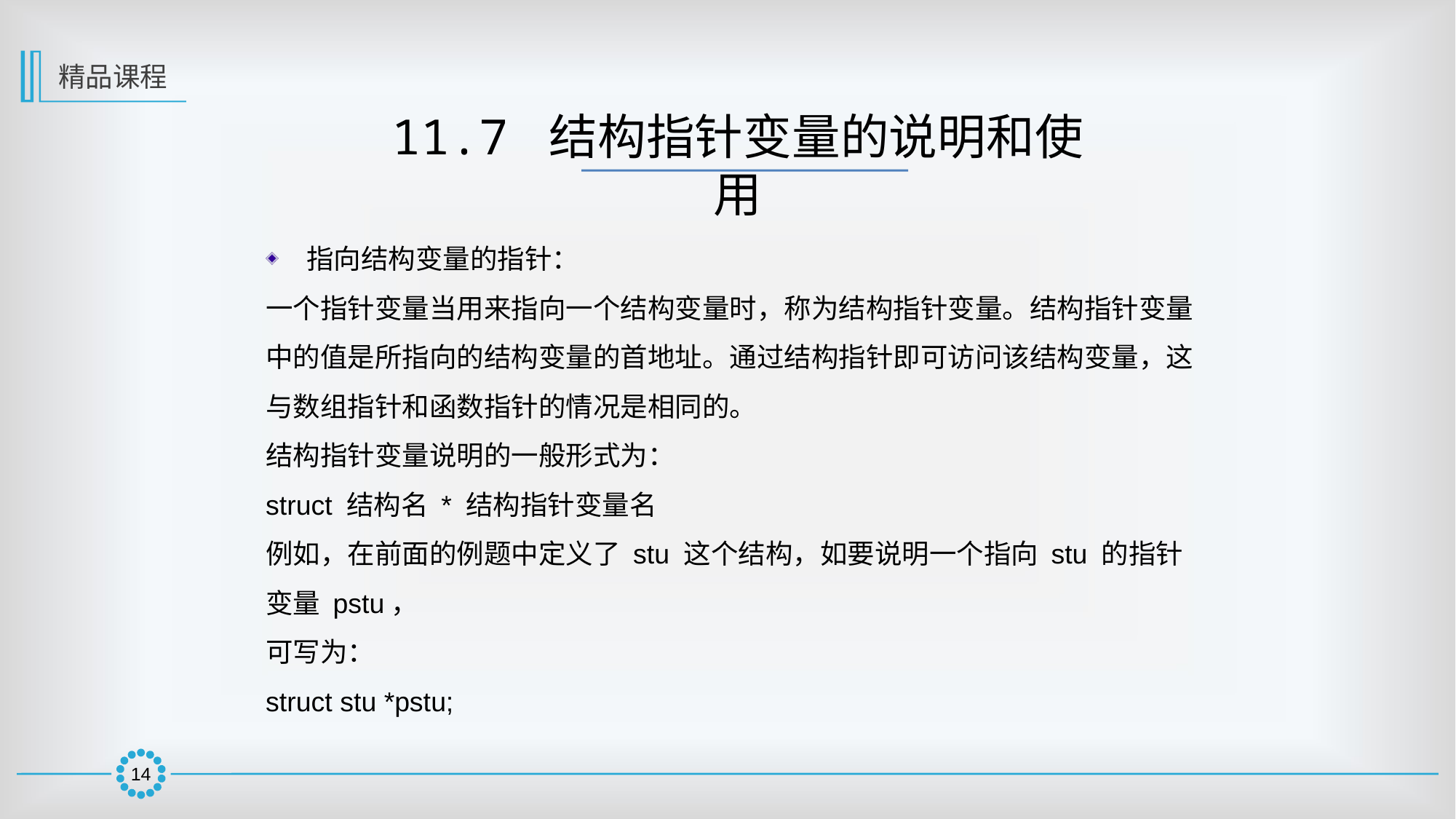

精品课程
11.7 结构指针变量的说明和使用

指向结构变量的指针：
一个指针变量当用来指向一个结构变量时，称为结构指针变量。结构指针变量中的值是所指向的结构变量的首地址。通过结构指针即可访问该结构变量，这与数组指针和函数指针的情况是相同的。
结构指针变量说明的一般形式为：
struct 结构名 * 结构指针变量名
例如，在前面的例题中定义了 stu 这个结构，如要说明一个指向 stu 的指针变量 pstu，
可写为：
struct stu *pstu;

14